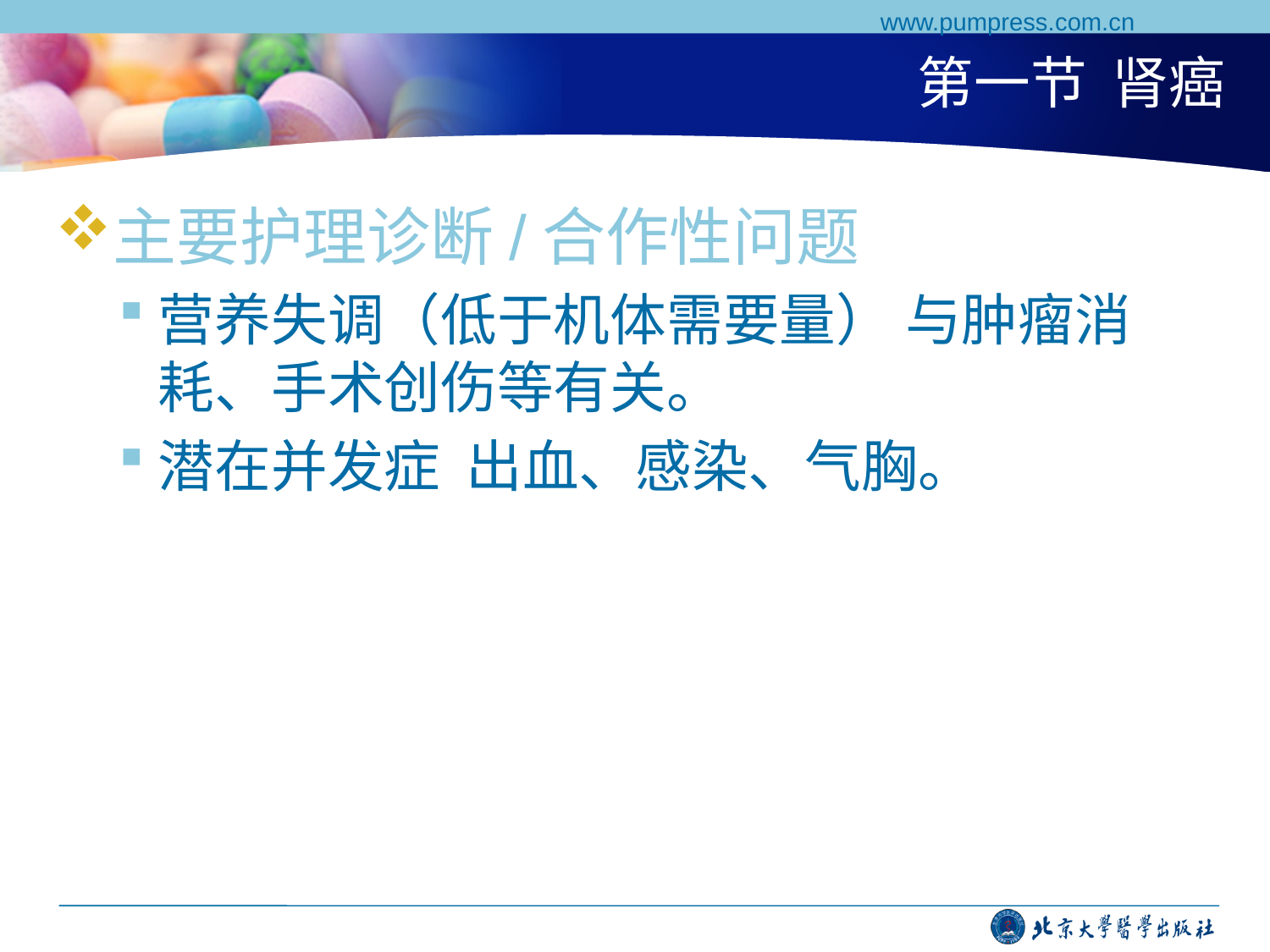

www.pumpress.com.cn
# 第一节  肾癌
主要护理诊断/合作性问题
营养失调（低于机体需要量） 与肿瘤消耗、手术创伤等有关。
潜在并发症  出血、感染、气胸。